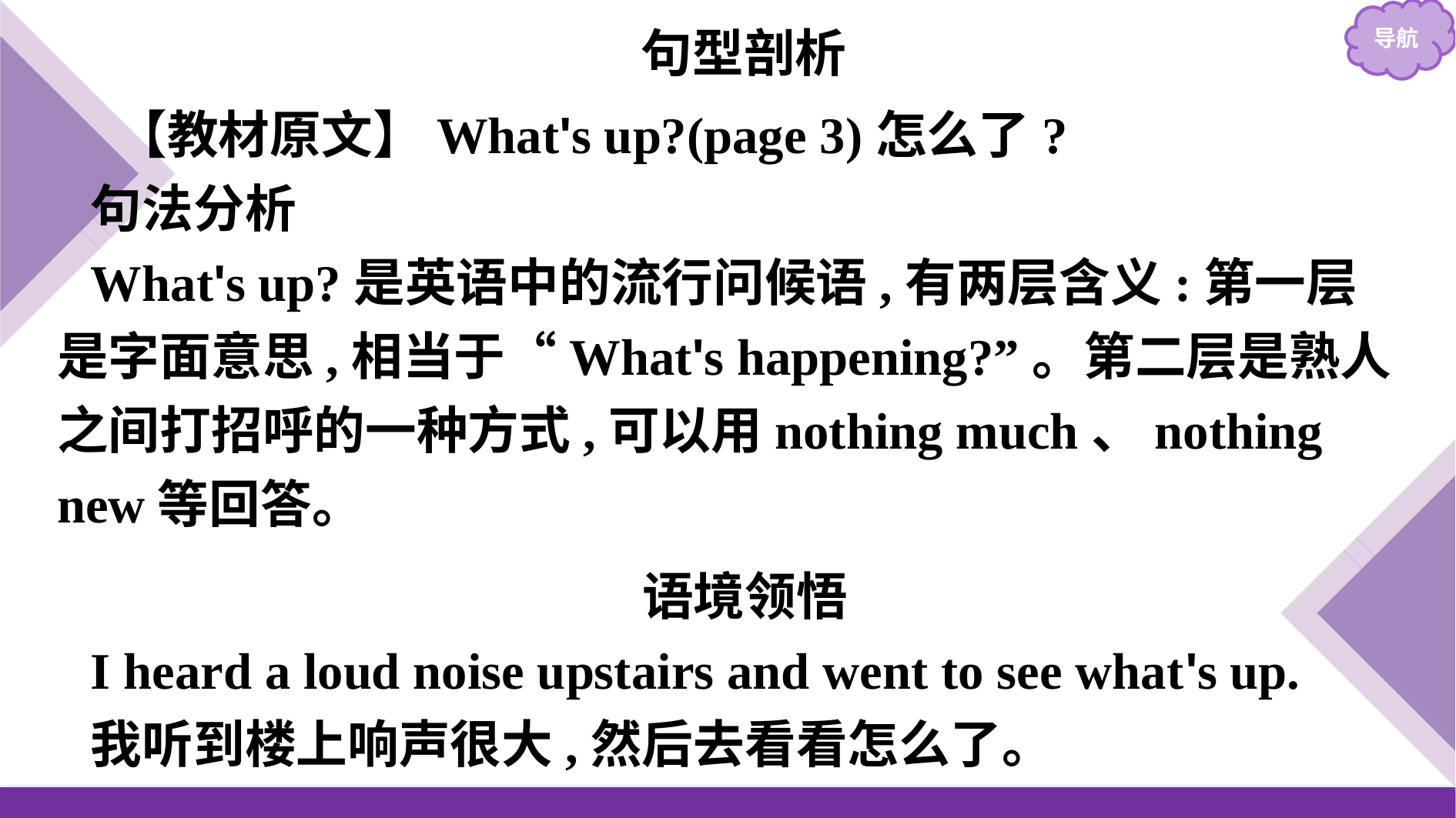

句型剖析
 【教材原文】What's up?(page 3)怎么了?
句法分析
What's up?是英语中的流行问候语,有两层含义:第一层是字面意思,相当于“What's happening?”。第二层是熟人之间打招呼的一种方式,可以用nothing much、nothing new等回答。
语境领悟
I heard a loud noise upstairs and went to see what's up.
我听到楼上响声很大,然后去看看怎么了。